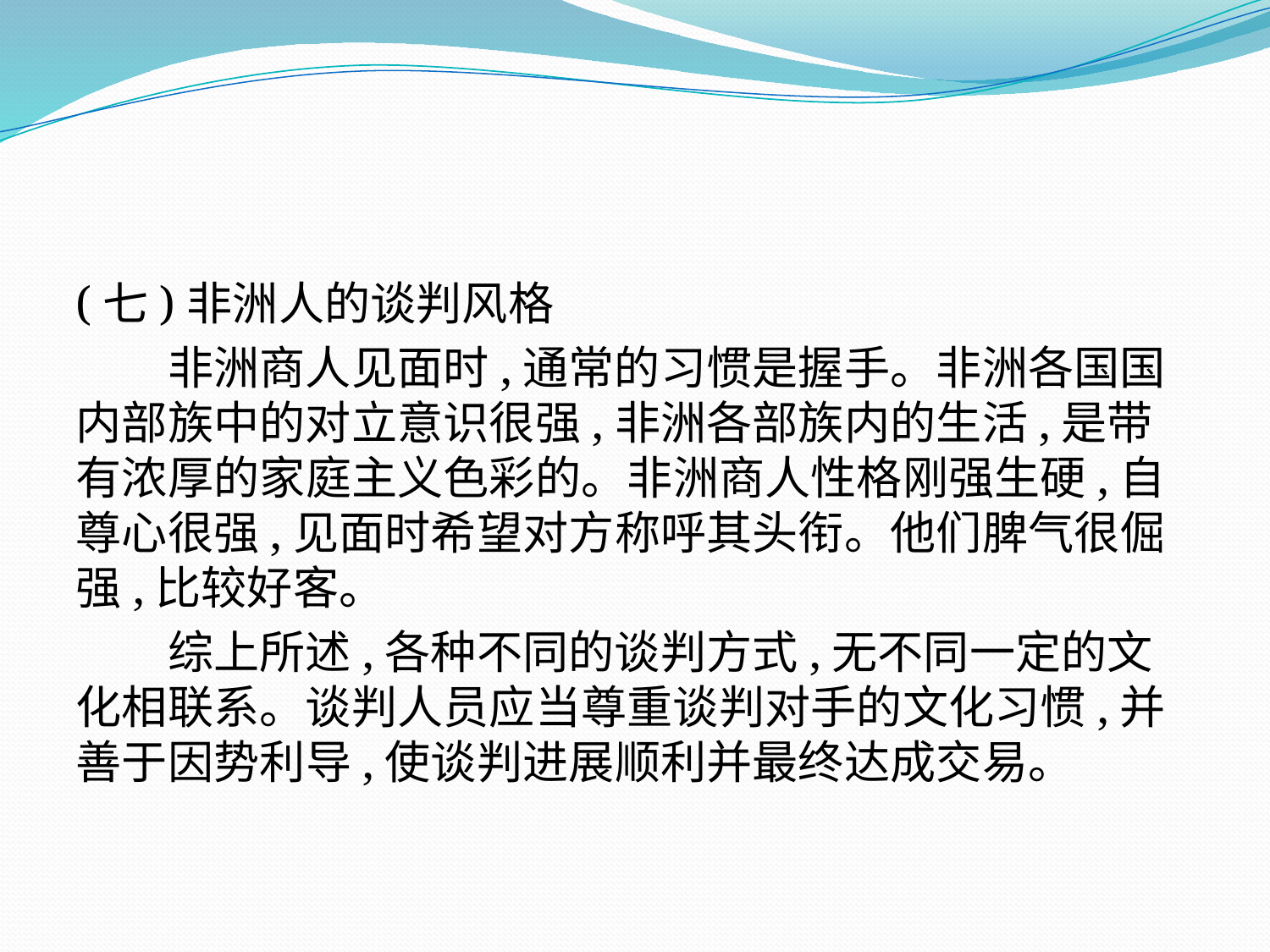

#
(七)非洲人的谈判风格
　　非洲商人见面时,通常的习惯是握手。非洲各国国内部族中的对立意识很强,非洲各部族内的生活,是带有浓厚的家庭主义色彩的。非洲商人性格刚强生硬,自尊心很强,见面时希望对方称呼其头衔。他们脾气很倔强,比较好客。
　　综上所述,各种不同的谈判方式,无不同一定的文化相联系。谈判人员应当尊重谈判对手的文化习惯,并善于因势利导,使谈判进展顺利并最终达成交易。